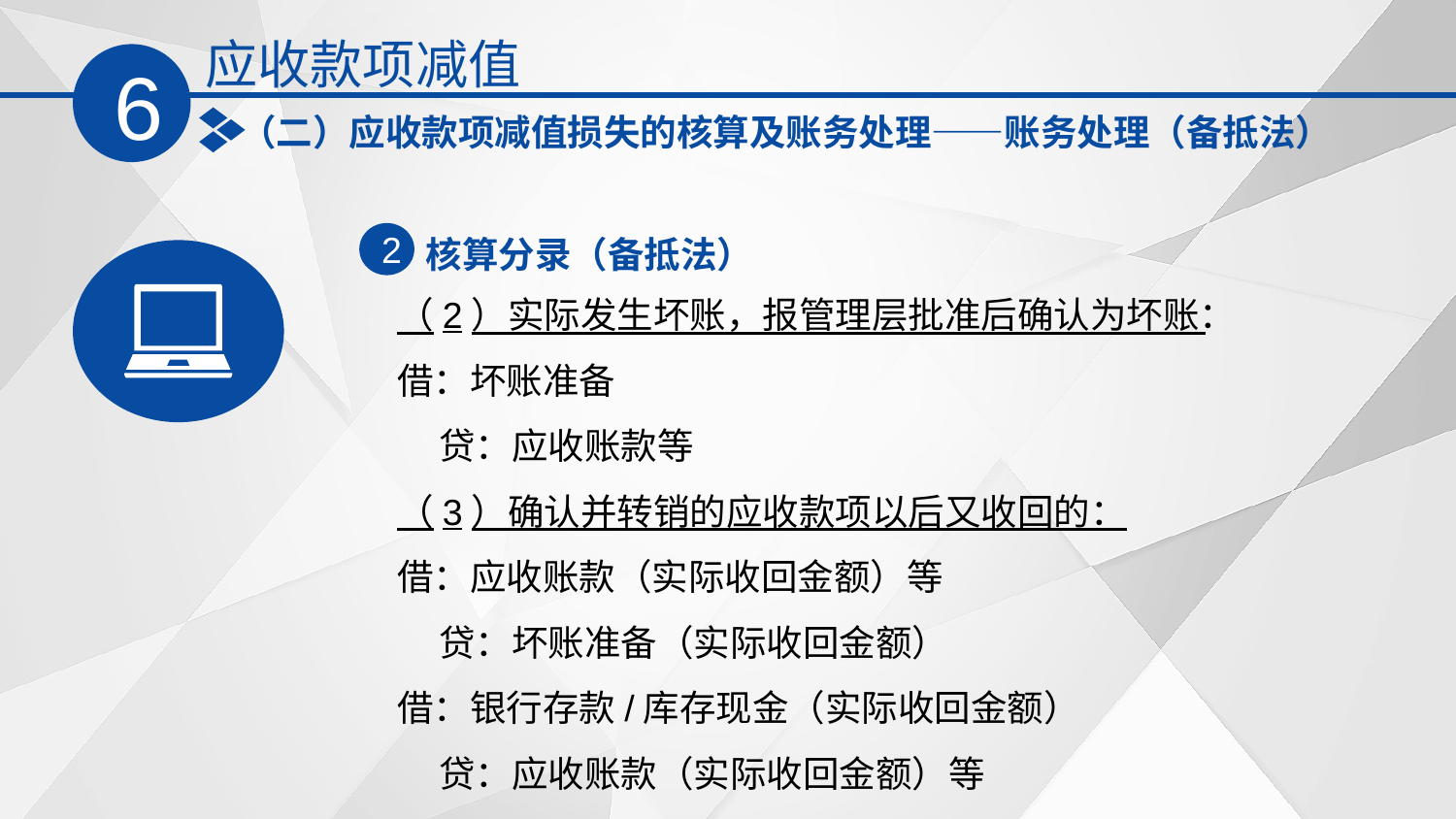

应收款项减值
6

（二）应收款项减值损失的核算及账务处理——账务处理（备抵法）

核算分录（备抵法）
2

（2）实际发生坏账，报管理层批准后确认为坏账：
借：坏账准备
    贷：应收账款等
（3）确认并转销的应收款项以后又收回的：
借：应收账款（实际收回金额）等
    贷：坏账准备（实际收回金额）
借：银行存款/库存现金（实际收回金额）
    贷：应收账款（实际收回金额）等